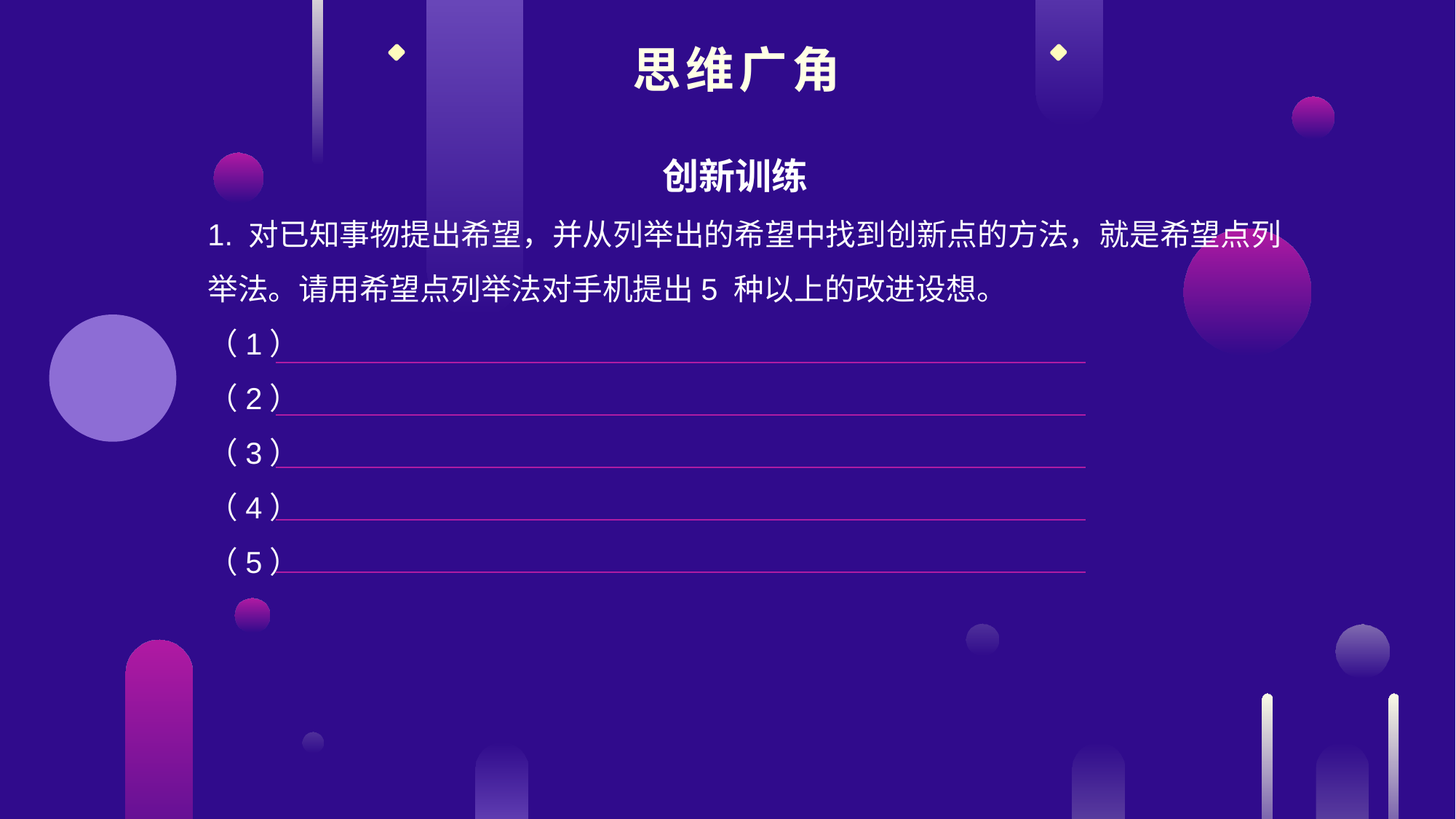

思维广角

创新训练
1. 对已知事物提出希望，并从列举出的希望中找到创新点的方法，就是希望点列
举法。请用希望点列举法对手机提出5 种以上的改进设想。
（1）
（2）
（3）
（4）
（5）